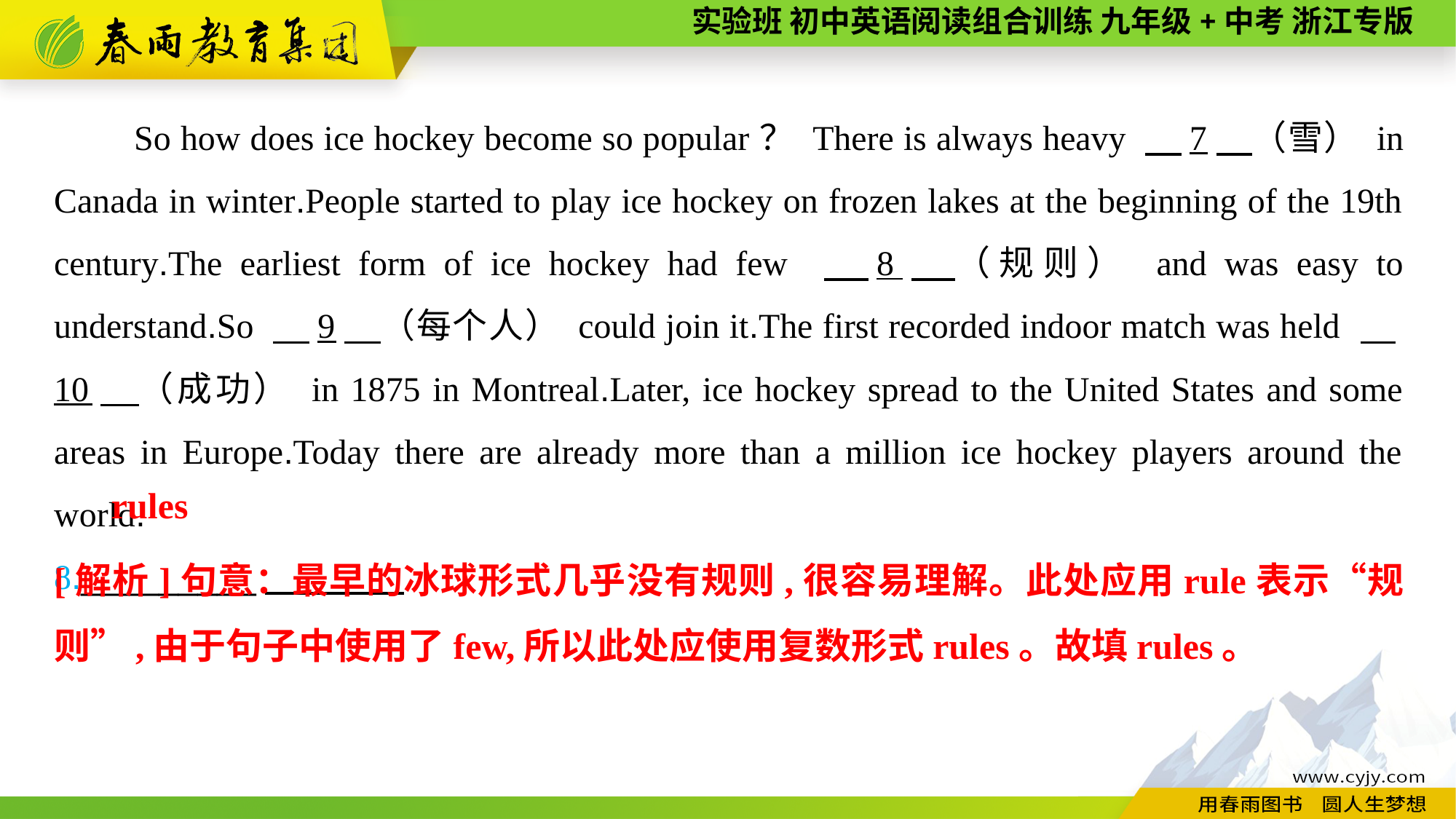

So how does ice hockey become so popular？ There is always heavy 　7　（雪） in Canada in winter.People started to play ice hockey on frozen lakes at the beginning of the 19th century.The earliest form of ice hockey had few 　8　（规则） and was easy to understand.So 　9　（每个人） could join it.The first recorded indoor match was held 　10　（成功） in 1875 in Montreal.Later, ice hockey spread to the United States and some areas in Europe.Today there are already more than a million ice hockey players around the world.
8._________
rules
[解析]句意：最早的冰球形式几乎没有规则,很容易理解。此处应用rule表示“规则”,由于句子中使用了few,所以此处应使用复数形式rules。故填rules。